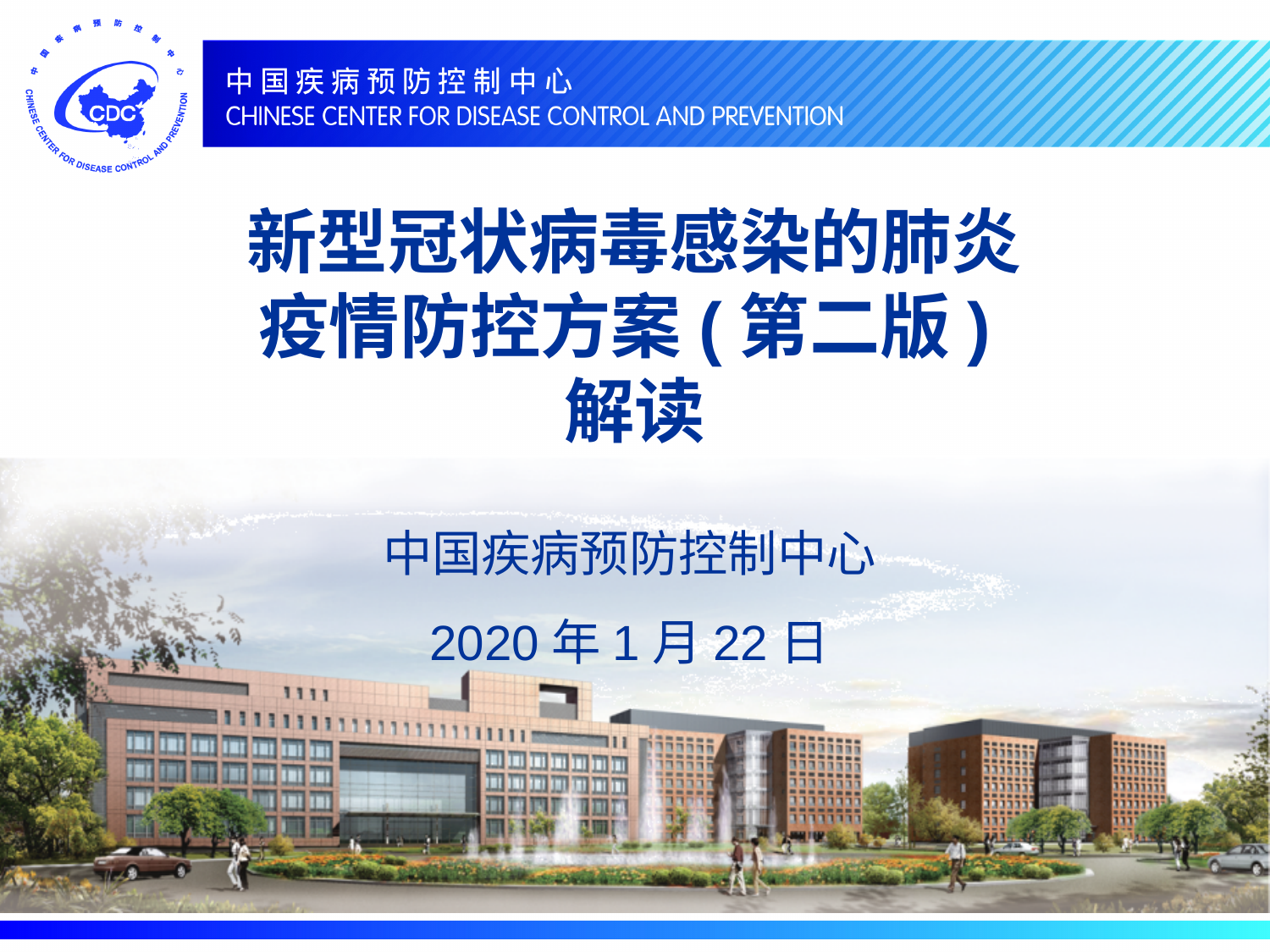

# 新型冠状病毒感染的肺炎 疫情防控方案(第二版)  解读
中国疾病预防控制中心
2020年1月22日